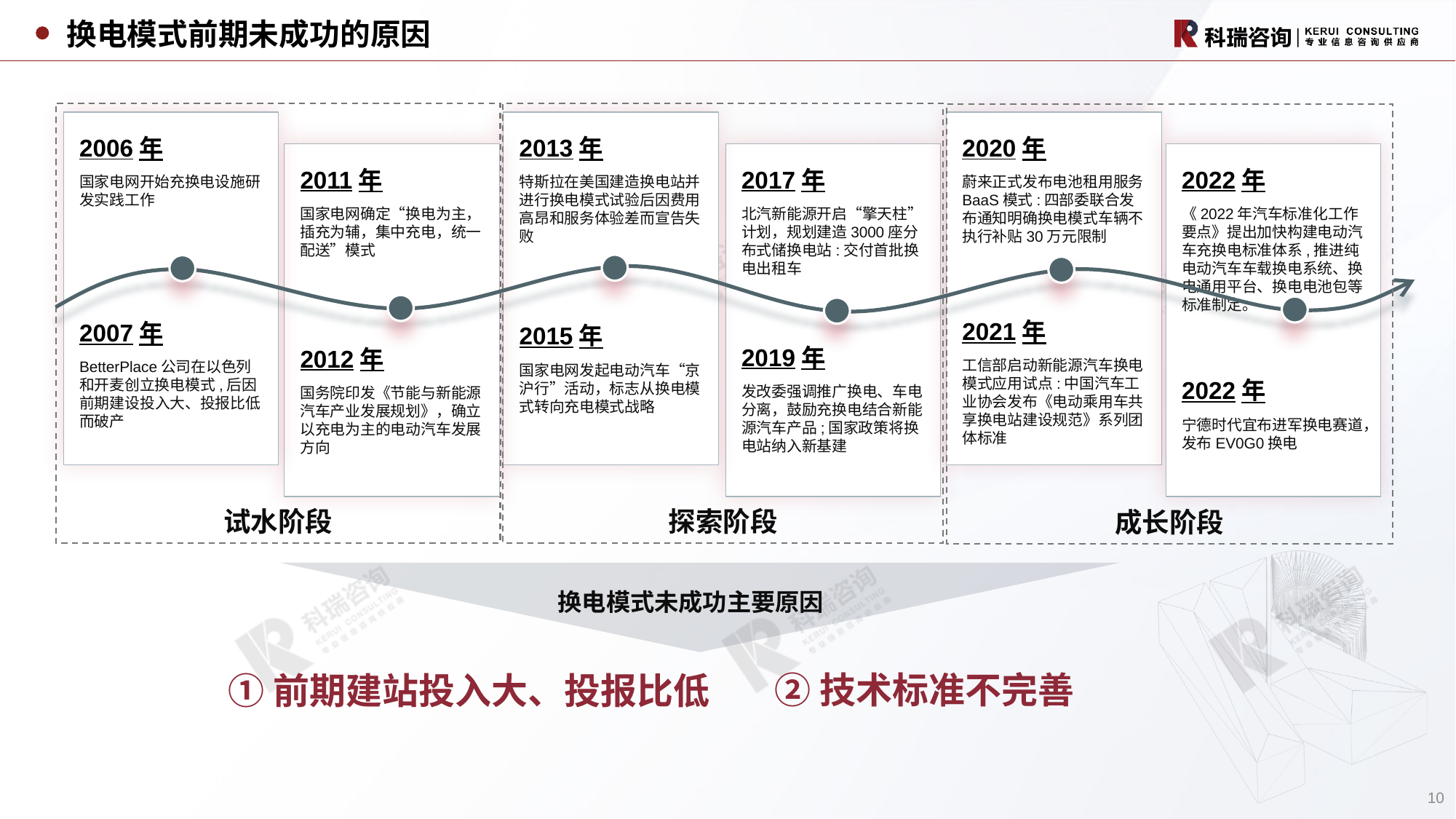

换电模式前期未成功的原因
试水阶段
探索阶段
成长阶段

2006年
国家电网开始充换电设施研发实践工作
2007年
BetterPlace公司在以色列和开麦创立换电模式,后因前期建设投入大、投报比低而破产

2013年
特斯拉在美国建造换电站并进行换电模式试验后因费用高昂和服务体验差而宣告失败
2015年
国家电网发起电动汽车“京沪行”活动，标志从换电模式转向充电模式战略

2020年
蔚来正式发布电池租用服务BaaS模式:四部委联合发布通知明确换电模式车辆不执行补贴30万元限制
2021年
工信部启动新能源汽车换电模式应用试点:中国汽车工业协会发布《电动乘用车共享换电站建设规范》系列团体标准

2011年
国家电网确定“换电为主，插充为辅，集中充电，统一配送”模式
2012年
国务院印发《节能与新能源汽车产业发展规划》，确立以充电为主的电动汽车发展方向

2017年
北汽新能源开启“擎天柱”计划，规划建造3000座分布式储换电站:交付首批换电出租车
2019年
发改委强调推广换电、车电分离，鼓励充换电结合新能源汽车产品;国家政策将换电站纳入新基建

2022年
《2022年汽车标准化工作要点》提出加快构建电动汽车充换电标准体系,推进纯电动汽车车载换电系统、换电通用平台、换电电池包等标准制定。
2022年
宁德时代宜布进军换电赛道，发布EV0G0换电

换电模式未成功主要原因
②技术标准不完善
①前期建站投入大、投报比低
10